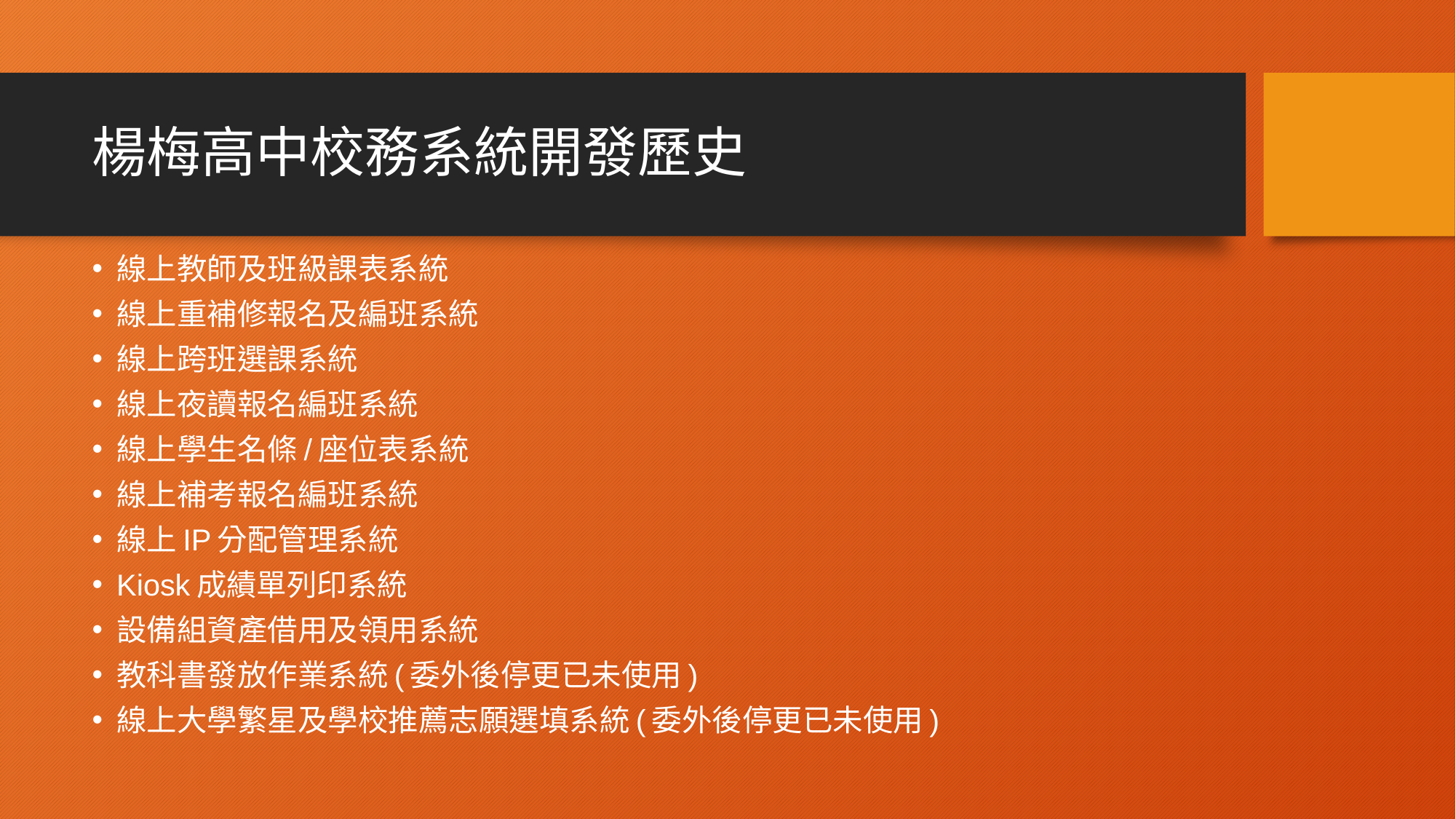

# 楊梅高中校務系統開發歷史
線上教師及班級課表系統
線上重補修報名及編班系統
線上跨班選課系統
線上夜讀報名編班系統
線上學生名條/座位表系統
線上補考報名編班系統
線上IP分配管理系統
Kiosk成績單列印系統
設備組資產借用及領用系統
教科書發放作業系統(委外後停更已未使用)
線上大學繁星及學校推薦志願選填系統(委外後停更已未使用)